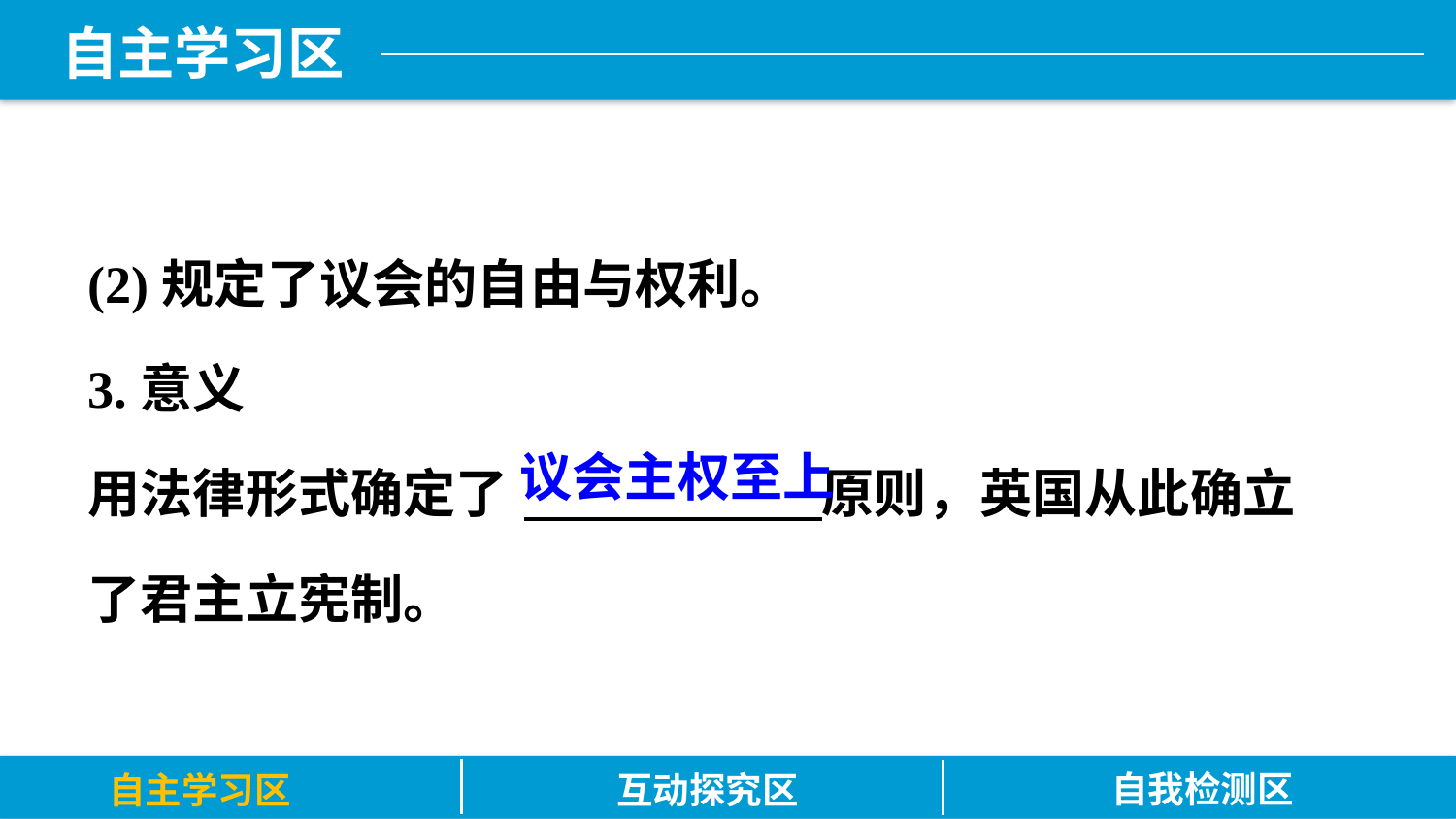

(2)规定了议会的自由与权利。
3.意义
用法律形式确定了	                         原则，英国从此确立了君主立宪制。
议会主权至上
自我检测区
自主学习区
互动探究区